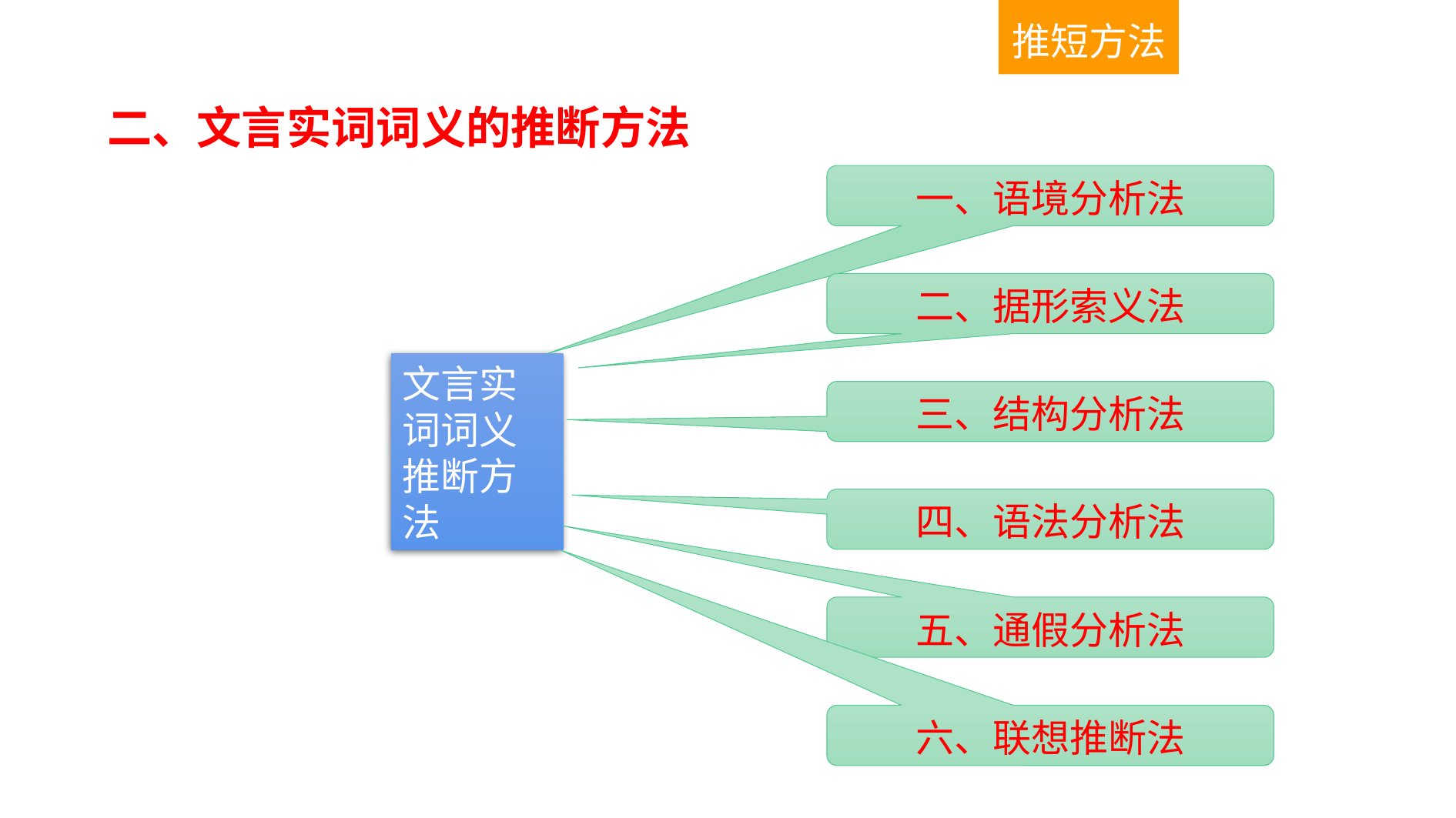

推短方法
二、文言实词词义的推断方法
一、语境分析法
二、据形索义法
文言实词词义推断方法
三、结构分析法
四、语法分析法
五、通假分析法
六、联想推断法